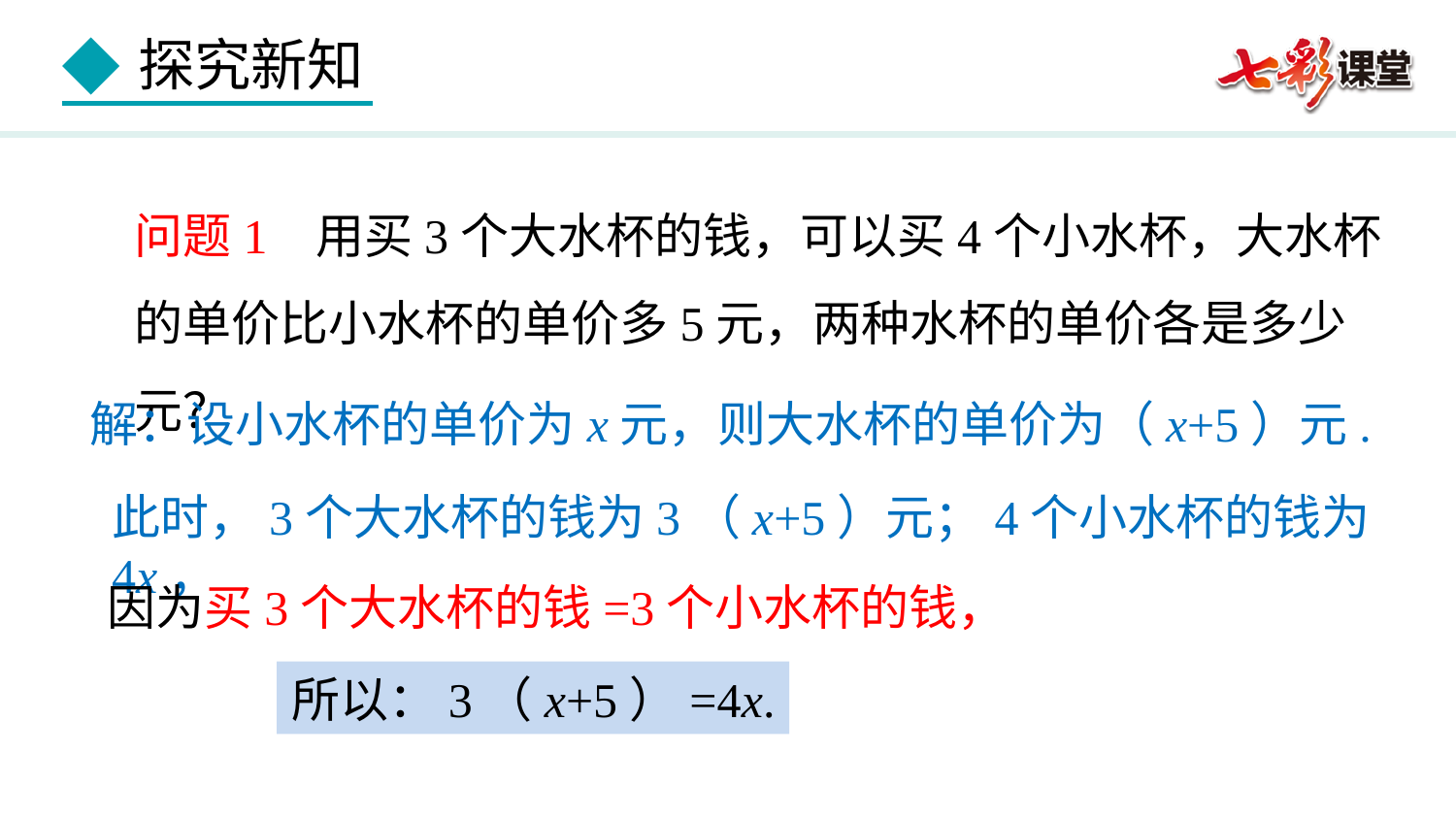

问题1   用买3个大水杯的钱，可以买4个小水杯，大水杯的单价比小水杯的单价多5元，两种水杯的单价各是多少元？
解：设小水杯的单价为x元，则大水杯的单价为（x+5）元.
此时，3个大水杯的钱为3（x+5）元；4个小水杯的钱为4x，
因为买3个大水杯的钱=3个小水杯的钱，
所以：3（x+5）=4x.